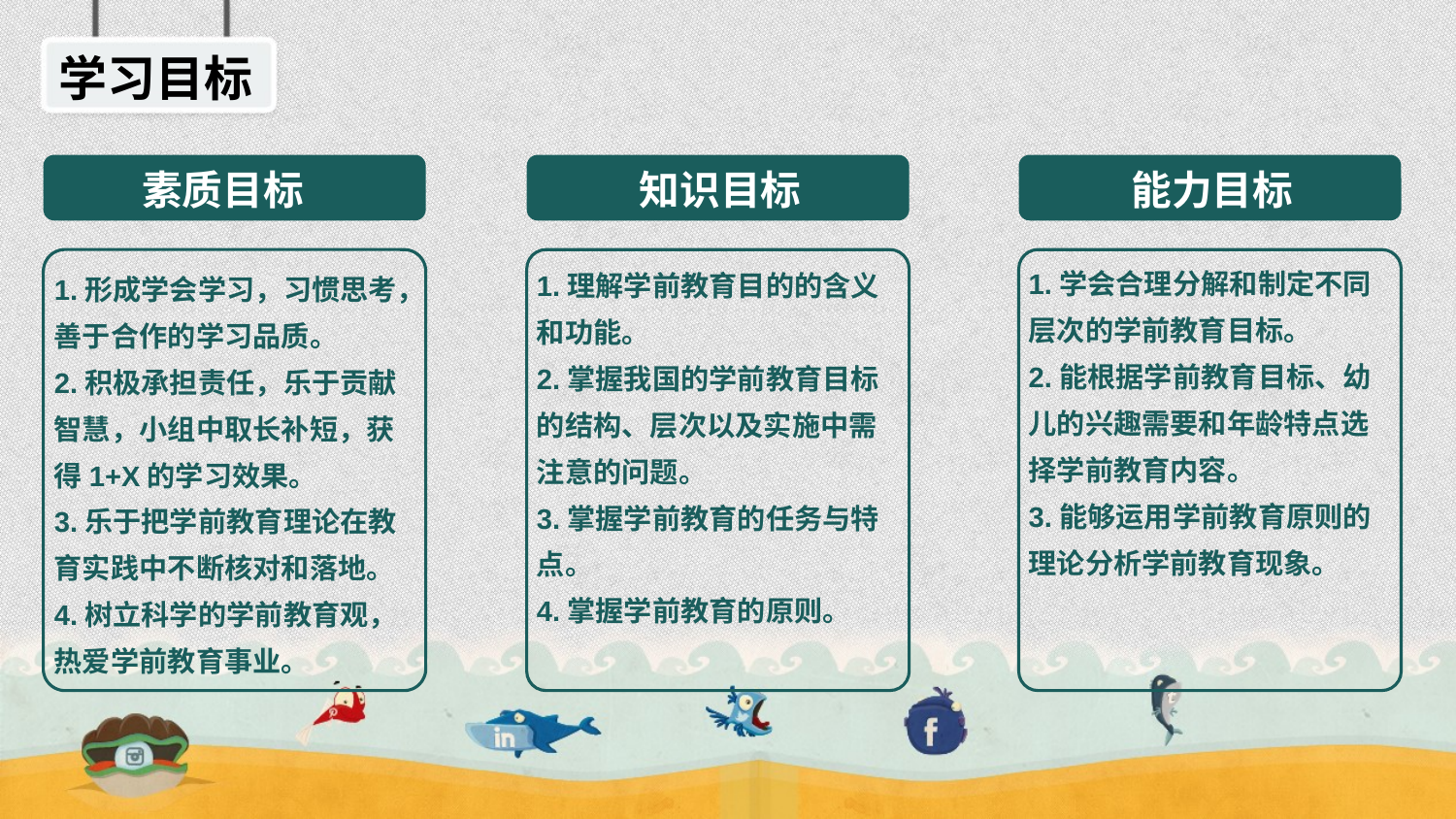

学习目标

素质目标
知识目标
能力目标
1.学会合理分解和制定不同层次的学前教育目标。
2.能根据学前教育目标、幼儿的兴趣需要和年龄特点选择学前教育内容。
3.能够运用学前教育原则的理论分析学前教育现象。

1.理解学前教育目的的含义和功能。
2.掌握我国的学前教育目标的结构、层次以及实施中需注意的问题。
3.掌握学前教育的任务与特点。
4.掌握学前教育的原则。
1.形成学会学习，习惯思考，善于合作的学习品质。
2.积极承担责任，乐于贡献智慧，小组中取长补短，获得1+X的学习效果。
3.乐于把学前教育理论在教育实践中不断核对和落地。
4.树立科学的学前教育观，热爱学前教育事业。